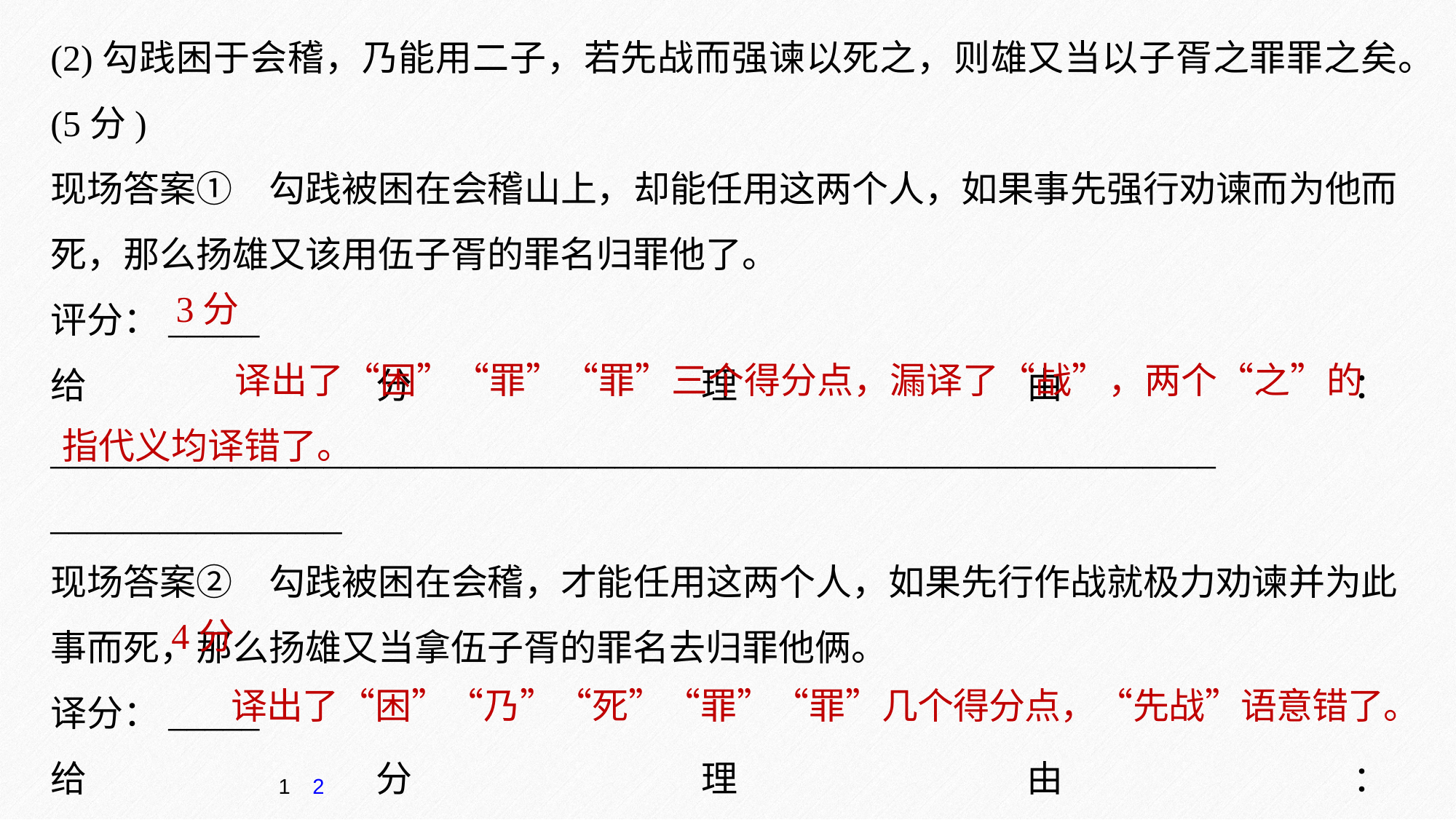

(2)勾践困于会稽，乃能用二子，若先战而强谏以死之，则雄又当以子胥之罪罪之矣。(5分)
现场答案①　勾践被困在会稽山上，却能任用这两个人，如果事先强行劝谏而为他而死，那么扬雄又该用伍子胥的罪名归罪他了。
评分：_____
给分理由：________________________________________________________________
________________
现场答案②　勾践被困在会稽，才能任用这两个人，如果先行作战就极力劝谏并为此事而死，那么扬雄又当拿伍子胥的罪名去归罪他俩。
译分：_____
给分理由：________________________________________________________________
3分
                    译出了“困”“罪”“罪”三个得分点，漏译了“战”，两个“之”的指代义均译错了。
4分
译出了“困”“乃”“死”“罪”“罪”几个得分点，“先战”语意错了。
1
2